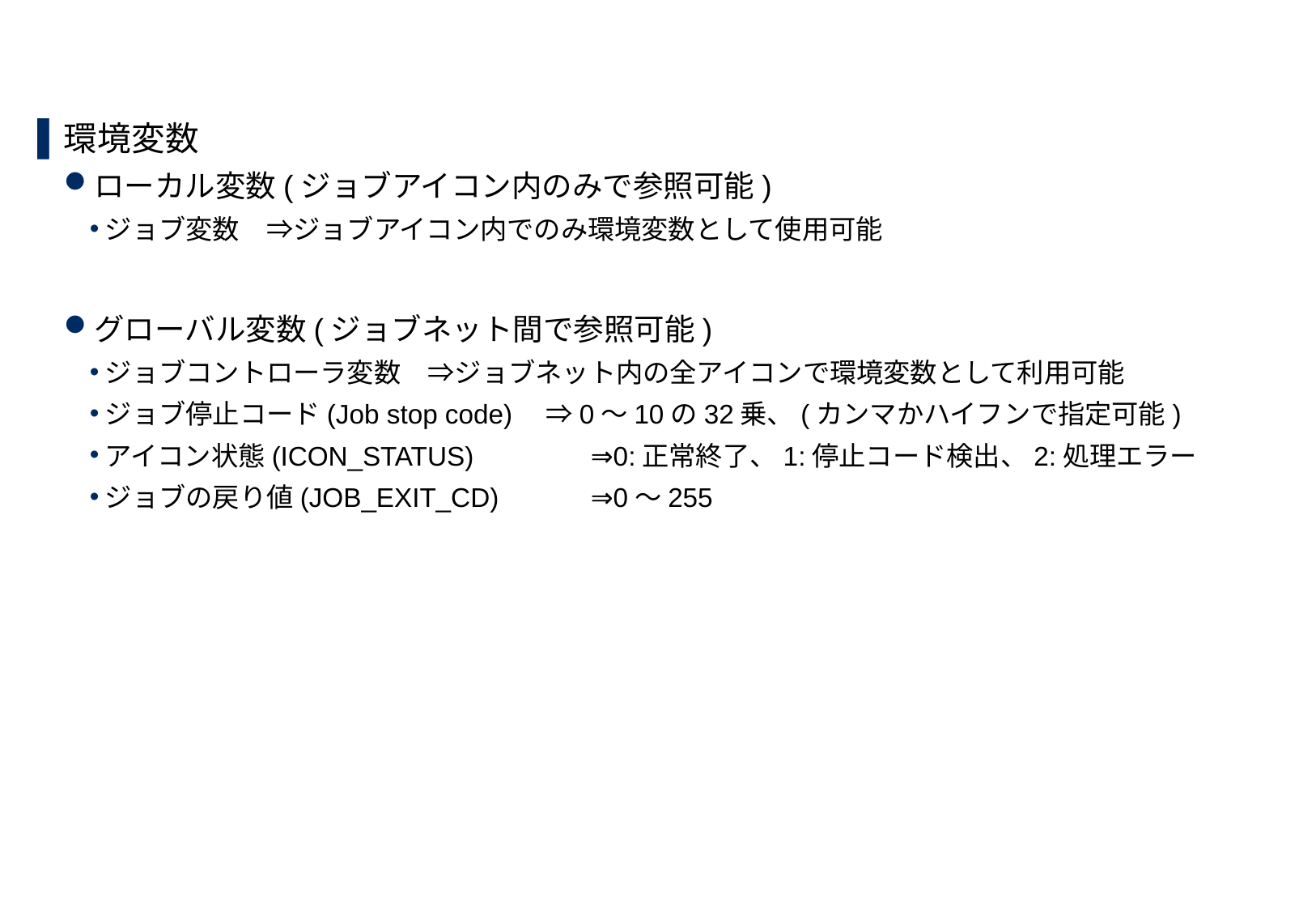

# 実装課題
環境変数
ローカル変数(ジョブアイコン内のみで参照可能)
ジョブ変数　⇒ジョブアイコン内でのみ環境変数として使用可能

グローバル変数(ジョブネット間で参照可能)
ジョブコントローラ変数　⇒ジョブネット内の全アイコンで環境変数として利用可能
ジョブ停止コード(Job stop code)　⇒0～10の32乗、(カンマかハイフンで指定可能)
アイコン状態(ICON_STATUS)	⇒0:正常終了、1:停止コード検出、2:処理エラー
ジョブの戻り値(JOB_EXIT_CD)	⇒0～255